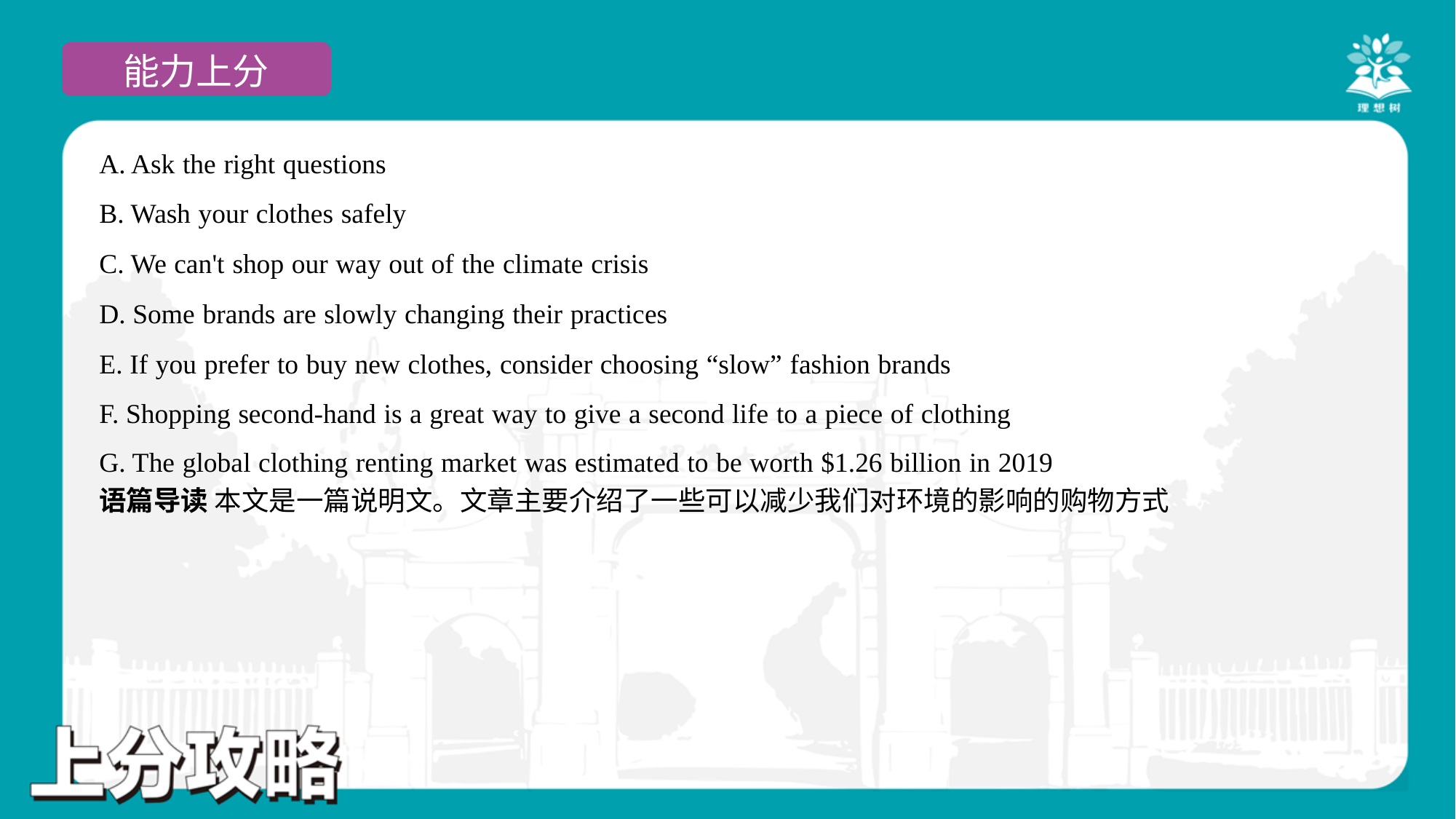

A. Ask the right questions
B. Wash your clothes safely
C. We can't shop our way out of the climate crisis
D. Some brands are slowly changing their practices
E. If you prefer to buy new clothes, consider choosing “slow” fashion brands
F. Shopping second-hand is a great way to give a second life to a piece of clothing
G. The global clothing renting market was estimated to be worth $1.26 billion in 2019#7
语篇导读 本文是一篇说明文。文章主要介绍了一些可以减少我们对环境的影响的购物方式